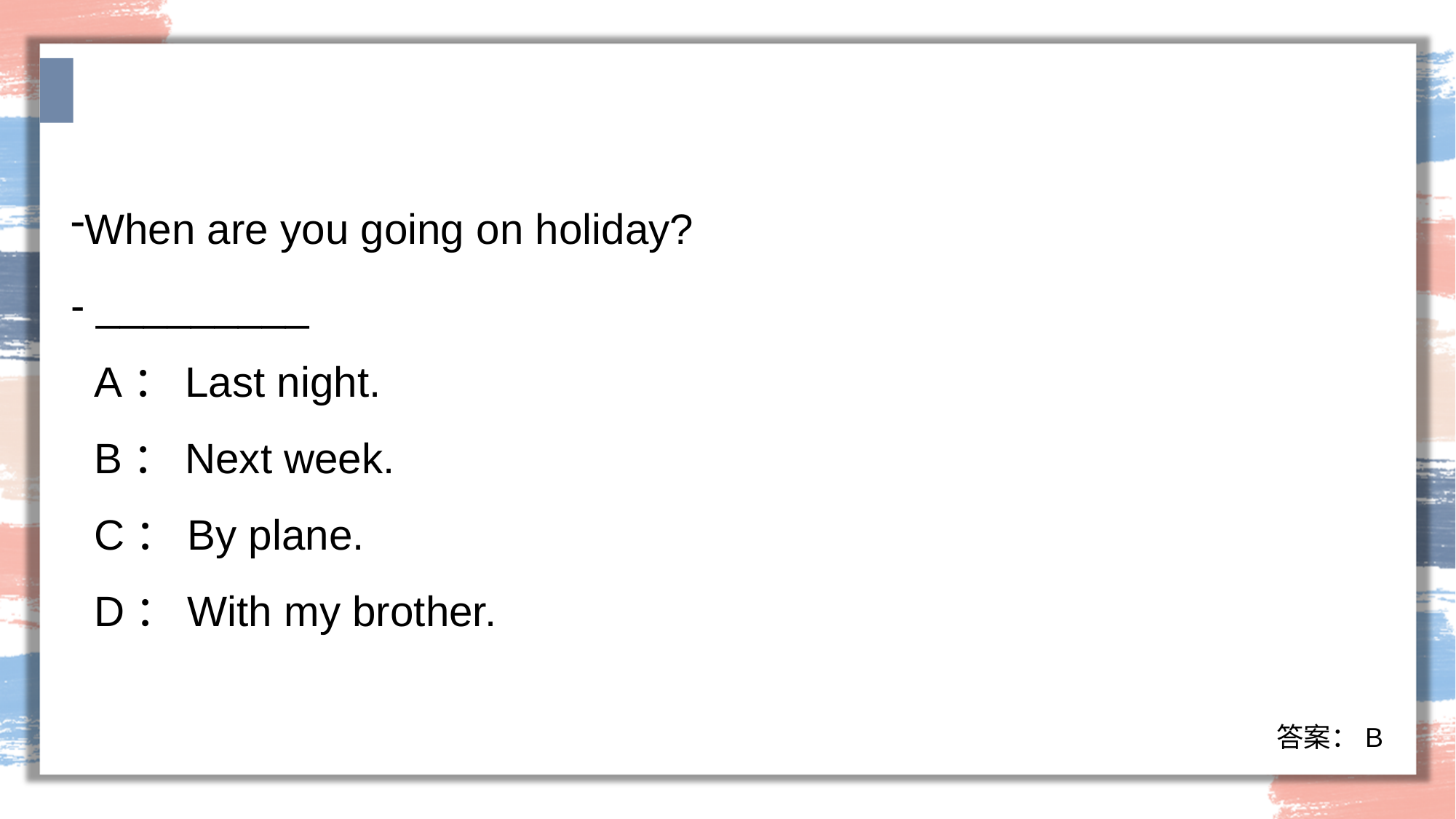

When are you going on holiday?
- _________
  A：Last night.
  B：Next week.
  C：By plane.
  D：With my brother.
答案：B